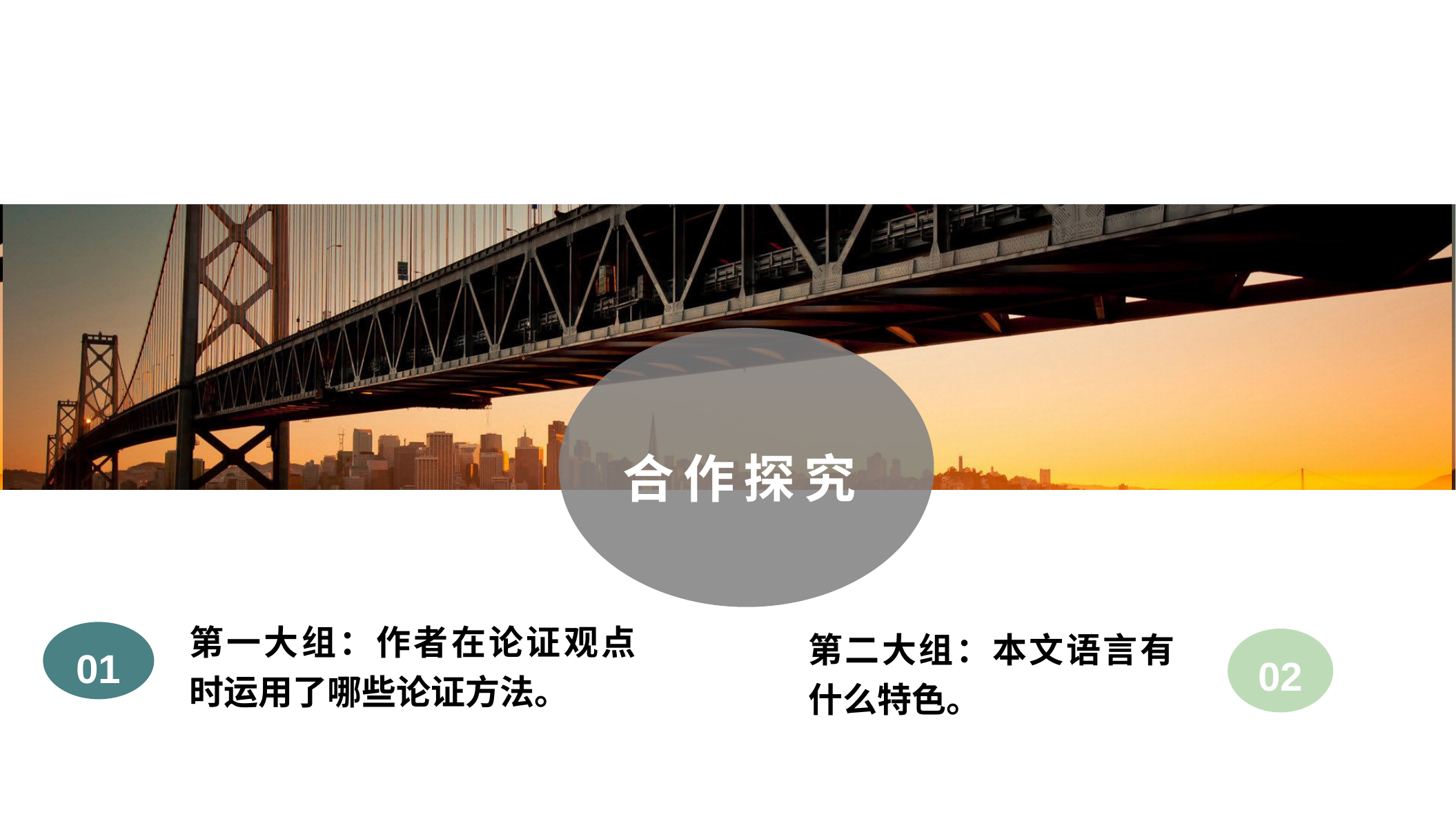

合作探究
第一大组：作者在论证观点时运用了哪些论证方法。
第二大组：本文语言有什么特色。

01

02